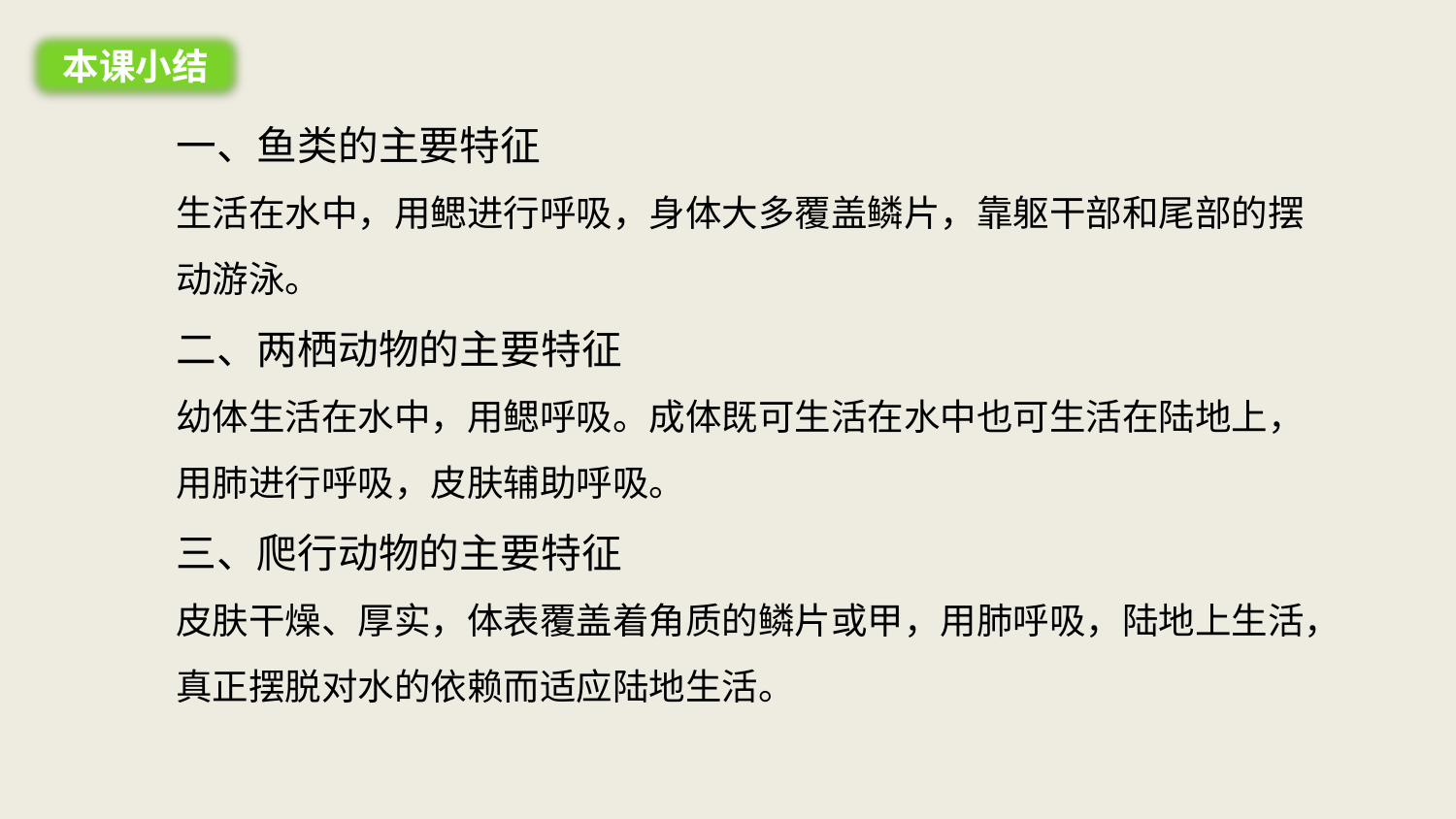

本课小结
一、鱼类的主要特征
生活在水中，用鳃进行呼吸，身体大多覆盖鳞片，靠躯干部和尾部的摆动游泳。
二、两栖动物的主要特征
幼体生活在水中，用鳃呼吸。成体既可生活在水中也可生活在陆地上，用肺进行呼吸，皮肤辅助呼吸。
三、爬行动物的主要特征
皮肤干燥、厚实，体表覆盖着角质的鳞片或甲，用肺呼吸，陆地上生活，真正摆脱对水的依赖而适应陆地生活。